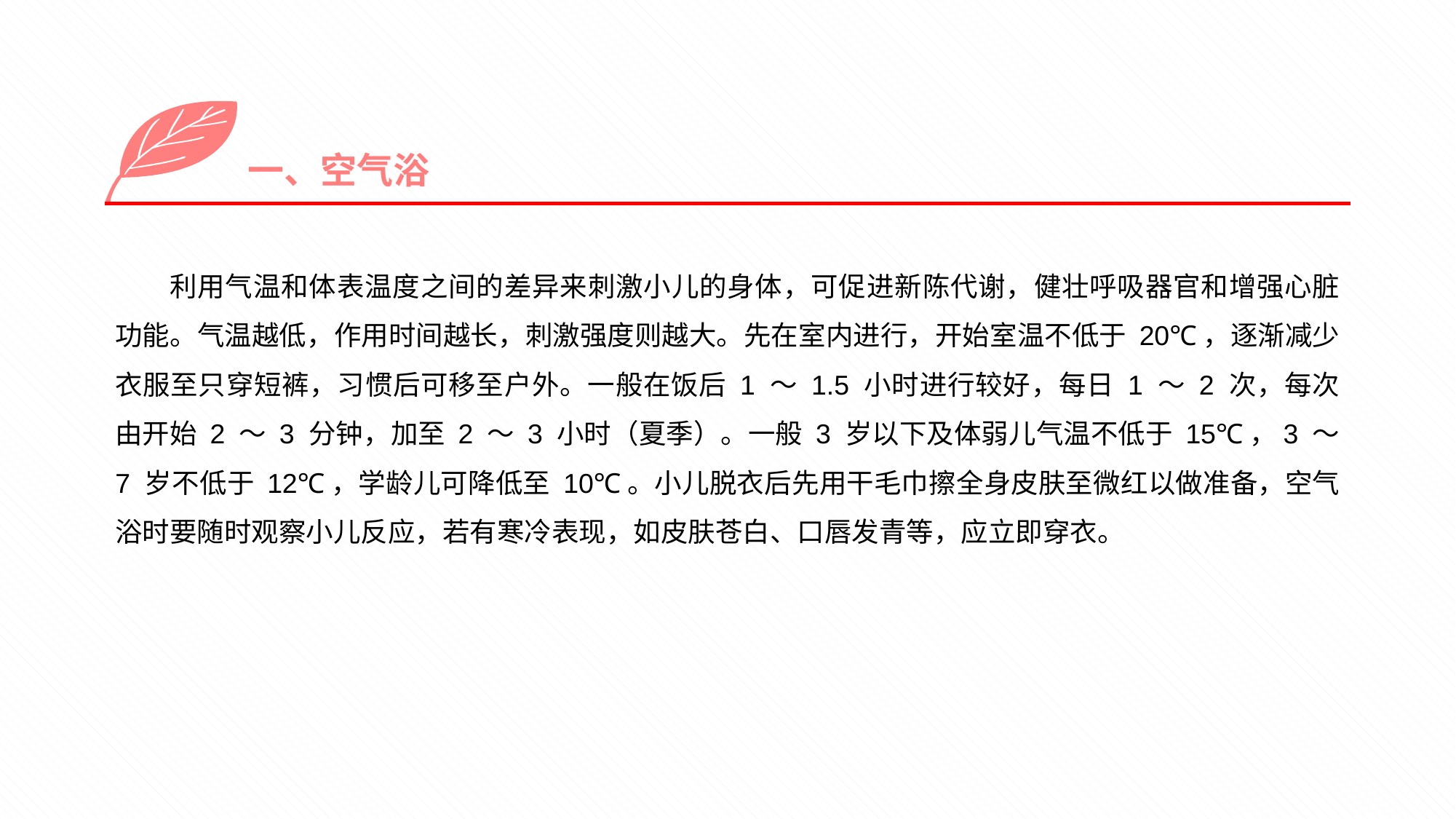

一、空气浴
利用气温和体表温度之间的差异来刺激小儿的身体，可促进新陈代谢，健壮呼吸器官和增强心脏功能。气温越低，作用时间越长，刺激强度则越大。先在室内进行，开始室温不低于 20℃，逐渐减少衣服至只穿短裤，习惯后可移至户外。一般在饭后 1 ～ 1.5 小时进行较好，每日 1 ～ 2 次，每次由开始 2 ～ 3 分钟，加至 2 ～ 3 小时（夏季）。一般 3 岁以下及体弱儿气温不低于 15℃，3 ～ 7 岁不低于 12℃，学龄儿可降低至 10℃。小儿脱衣后先用干毛巾擦全身皮肤至微红以做准备，空气浴时要随时观察小儿反应，若有寒冷表现，如皮肤苍白、口唇发青等，应立即穿衣。